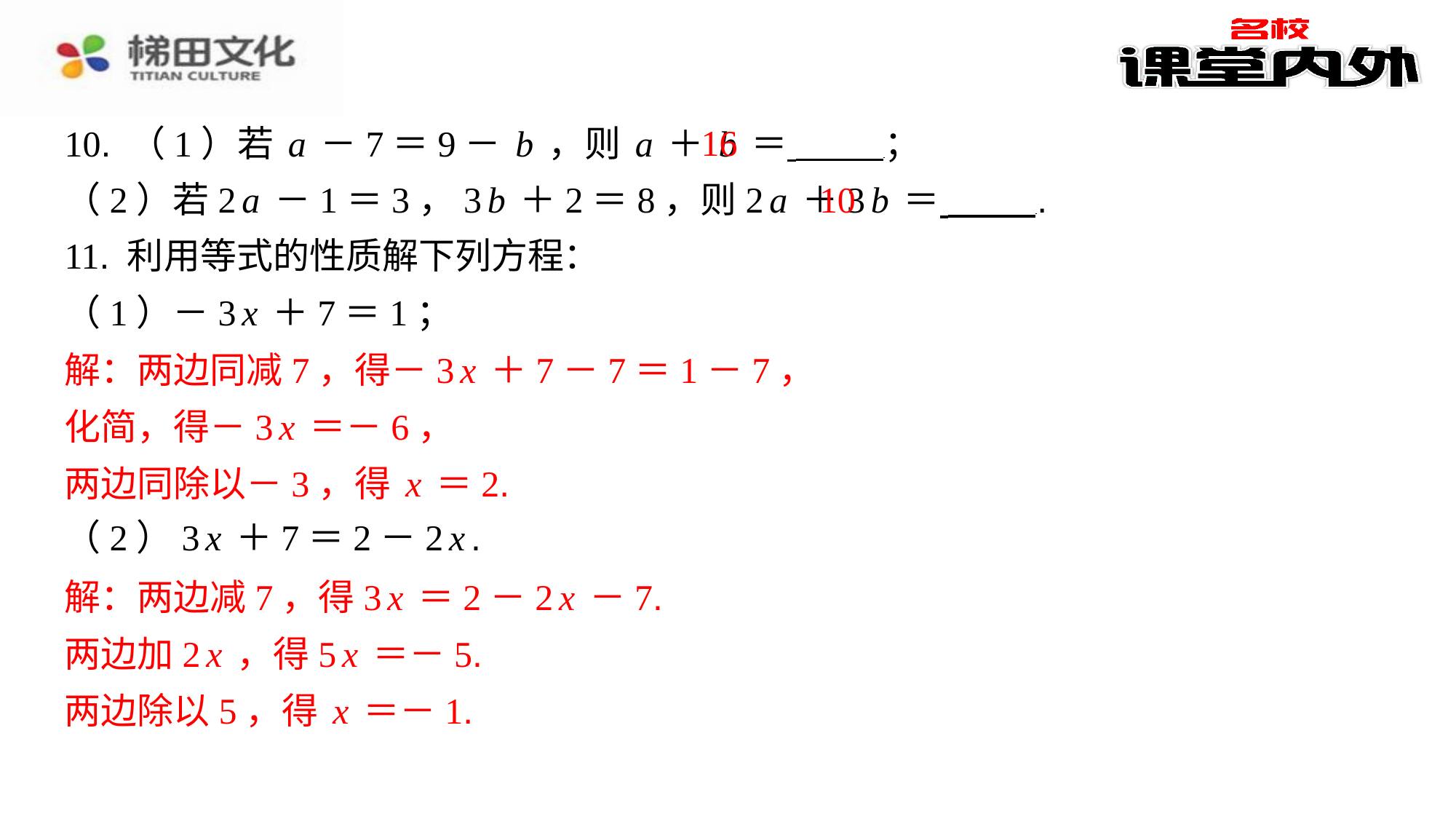

16
10. （1）若a－7＝9－b，则a＋b＝               ⁠；
（2）若2a－1＝3，3b＋2＝8，则2a＋3b＝               ⁠.
11. 利用等式的性质解下列方程：
（1）－3x＋7＝1；
解：两边同减7，得－3x＋7－7＝1－7，
化简，得－3x＝－6，
两边同除以－3，得x＝2.
（2）3x＋7＝2－2x.
解：两边减7，得3x＝2－2x－7.
两边加2x，得5x＝－5.
两边除以5，得x＝－1.
10
解：两边同减7，得－3x＋7－7＝1－7，
化简，得－3x＝－6，
两边同除以－3，得x＝2.
解：两边减7，得3x＝2－2x－7.
两边加2x，得5x＝－5.
两边除以5，得x＝－1.